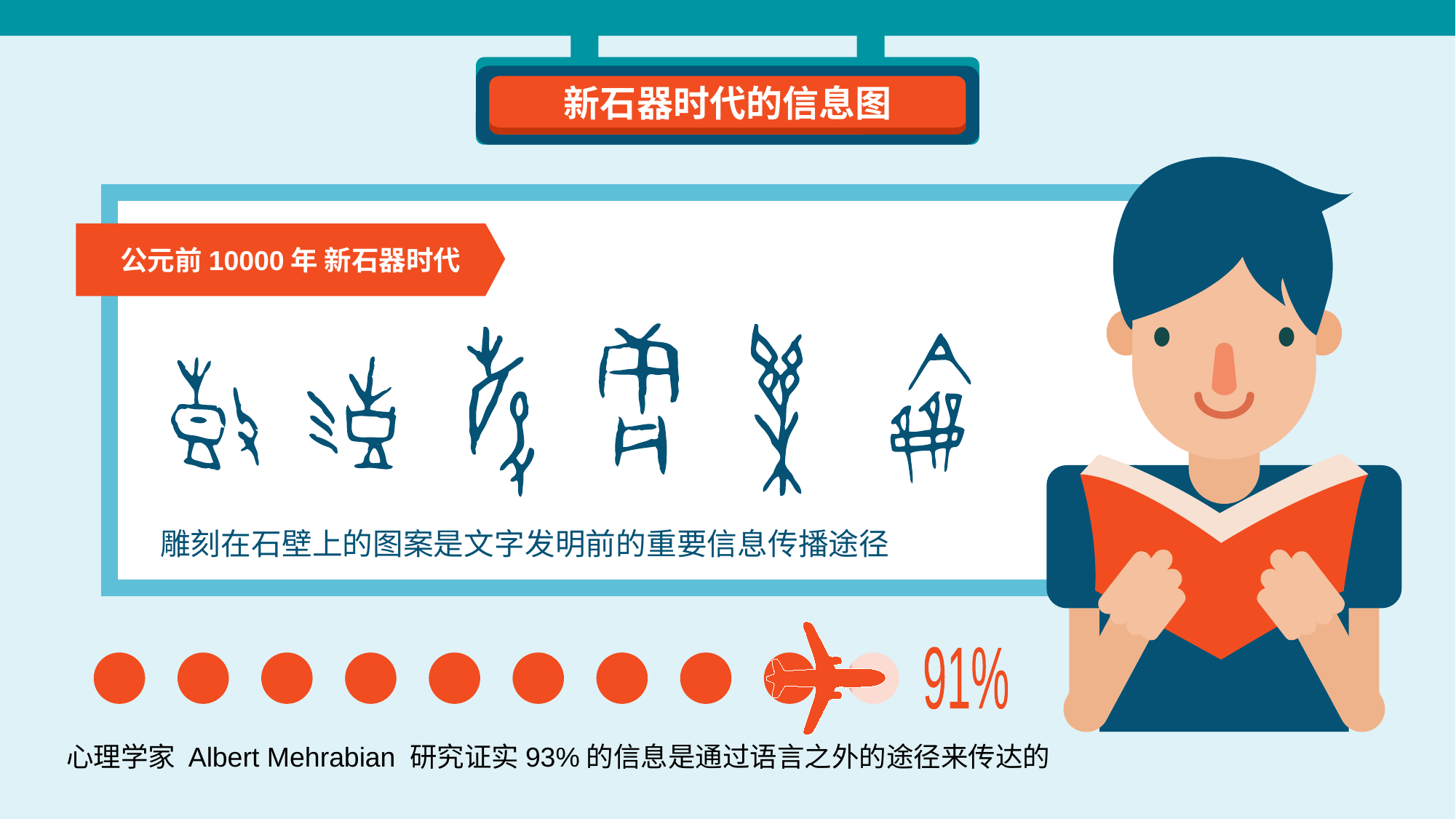

古代人类深知光靠语言和文字来传达远不够

新石器时代的信息图

公元前10000年 新石器时代

雕刻在石壁上的图案是文字发明前的重要信息传播途径

91%

心理学家 Albert Mehrabian 研究证实93%的信息是通过语言之外的途径来传达的